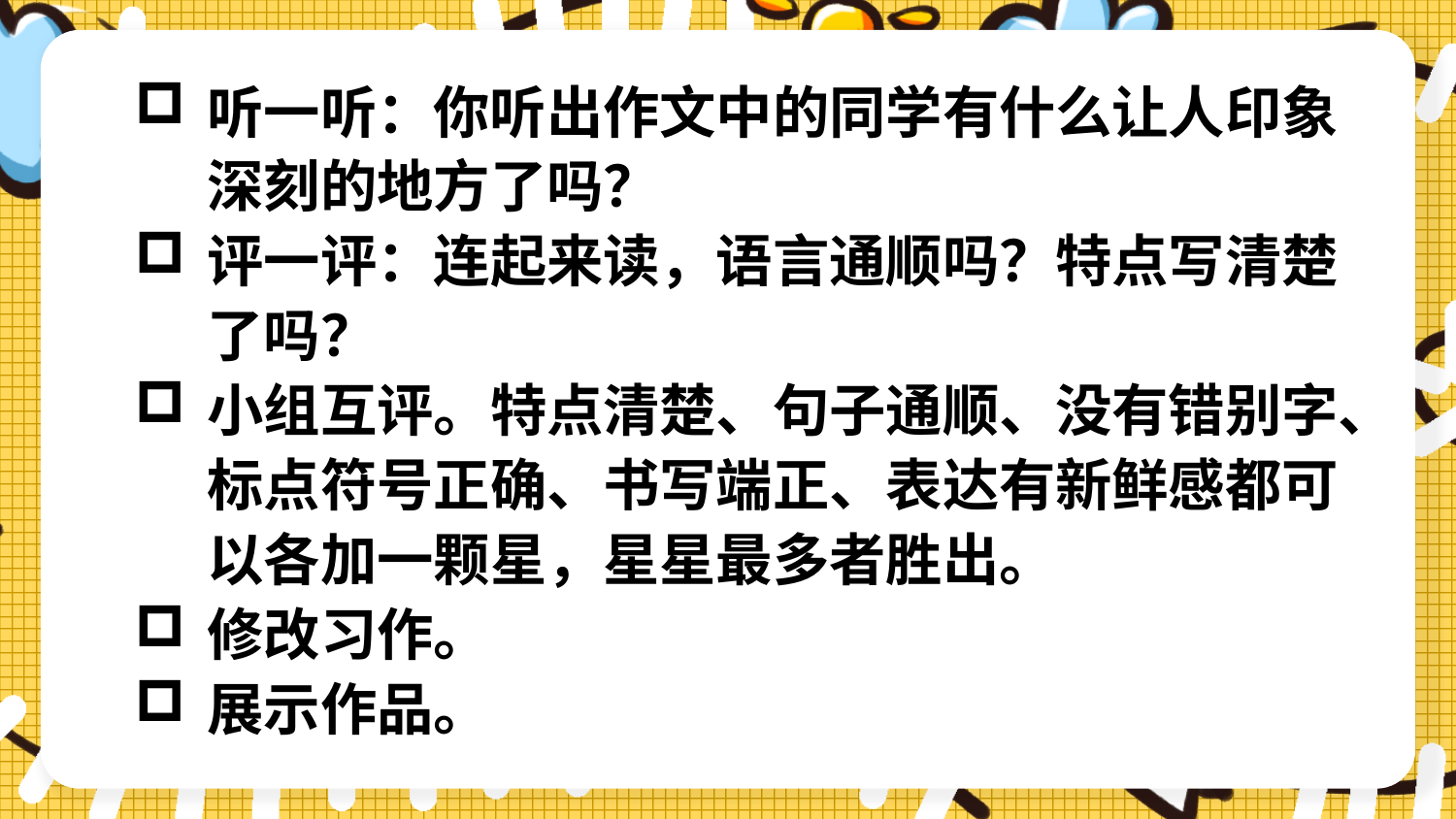

听一听：你听出作文中的同学有什么让人印象深刻的地方了吗？
评一评：连起来读，语言通顺吗？特点写清楚了吗？
小组互评。特点清楚、句子通顺、没有错别字、标点符号正确、书写端正、表达有新鲜感都可以各加一颗星，星星最多者胜出。
修改习作。
展示作品。